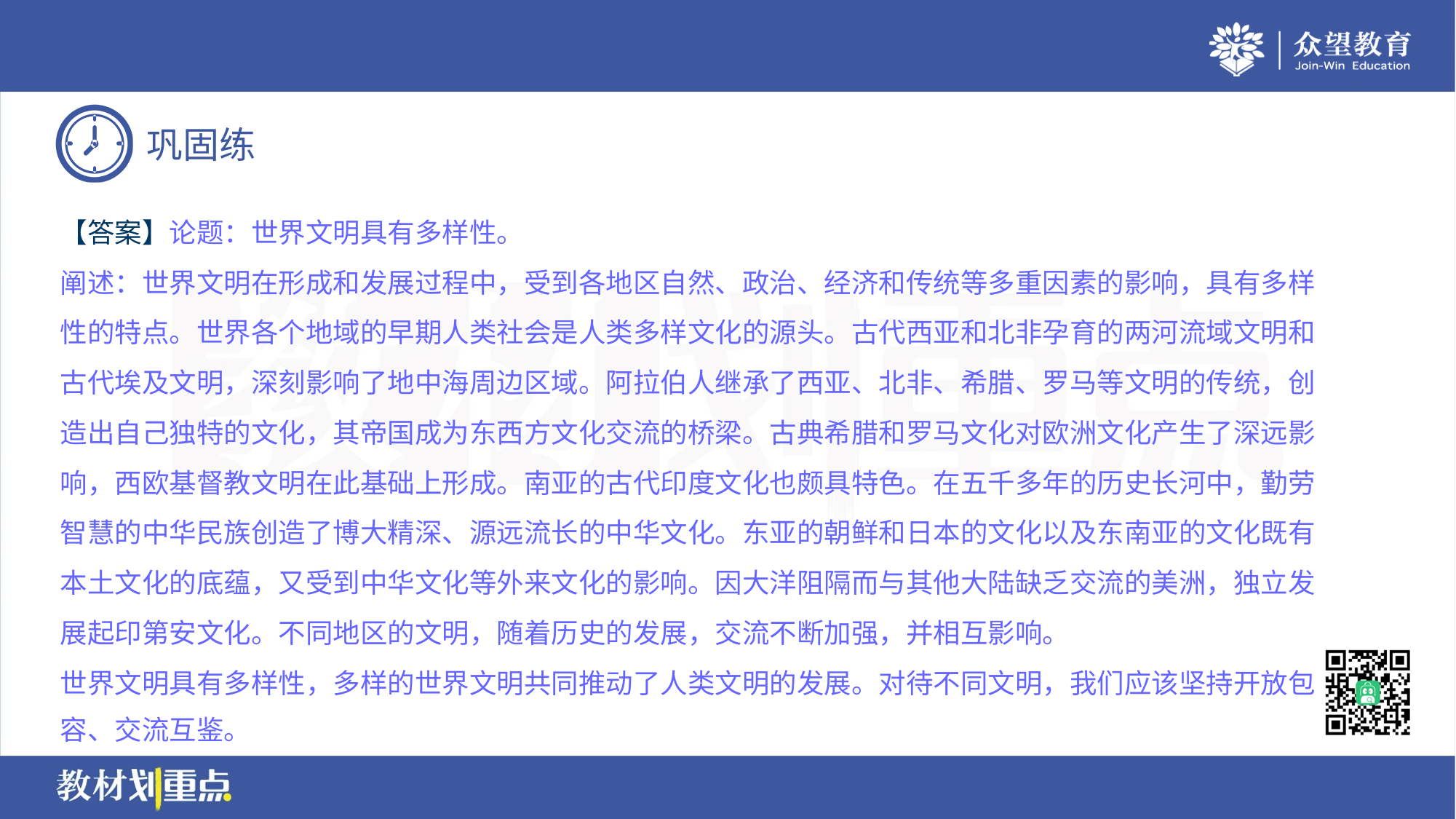

【答案】论题：世界文明具有多样性。
阐述：世界文明在形成和发展过程中，受到各地区自然、政治、经济和传统等多重因素的影响，具有多样
性的特点。世界各个地域的早期人类社会是人类多样文化的源头。古代西亚和北非孕育的两河流域文明和
古代埃及文明，深刻影响了地中海周边区域。阿拉伯人继承了西亚、北非、希腊、罗马等文明的传统，创
造出自己独特的文化，其帝国成为东西方文化交流的桥梁。古典希腊和罗马文化对欧洲文化产生了深远影
响，西欧基督教文明在此基础上形成。南亚的古代印度文化也颇具特色。在五千多年的历史长河中，勤劳
智慧的中华民族创造了博大精深、源远流长的中华文化。东亚的朝鲜和日本的文化以及东南亚的文化既有
本土文化的底蕴，又受到中华文化等外来文化的影响。因大洋阻隔而与其他大陆缺乏交流的美洲，独立发
展起印第安文化。不同地区的文明，随着历史的发展，交流不断加强，并相互影响。
世界文明具有多样性，多样的世界文明共同推动了人类文明的发展。对待不同文明，我们应该坚持开放包
容、交流互鉴。